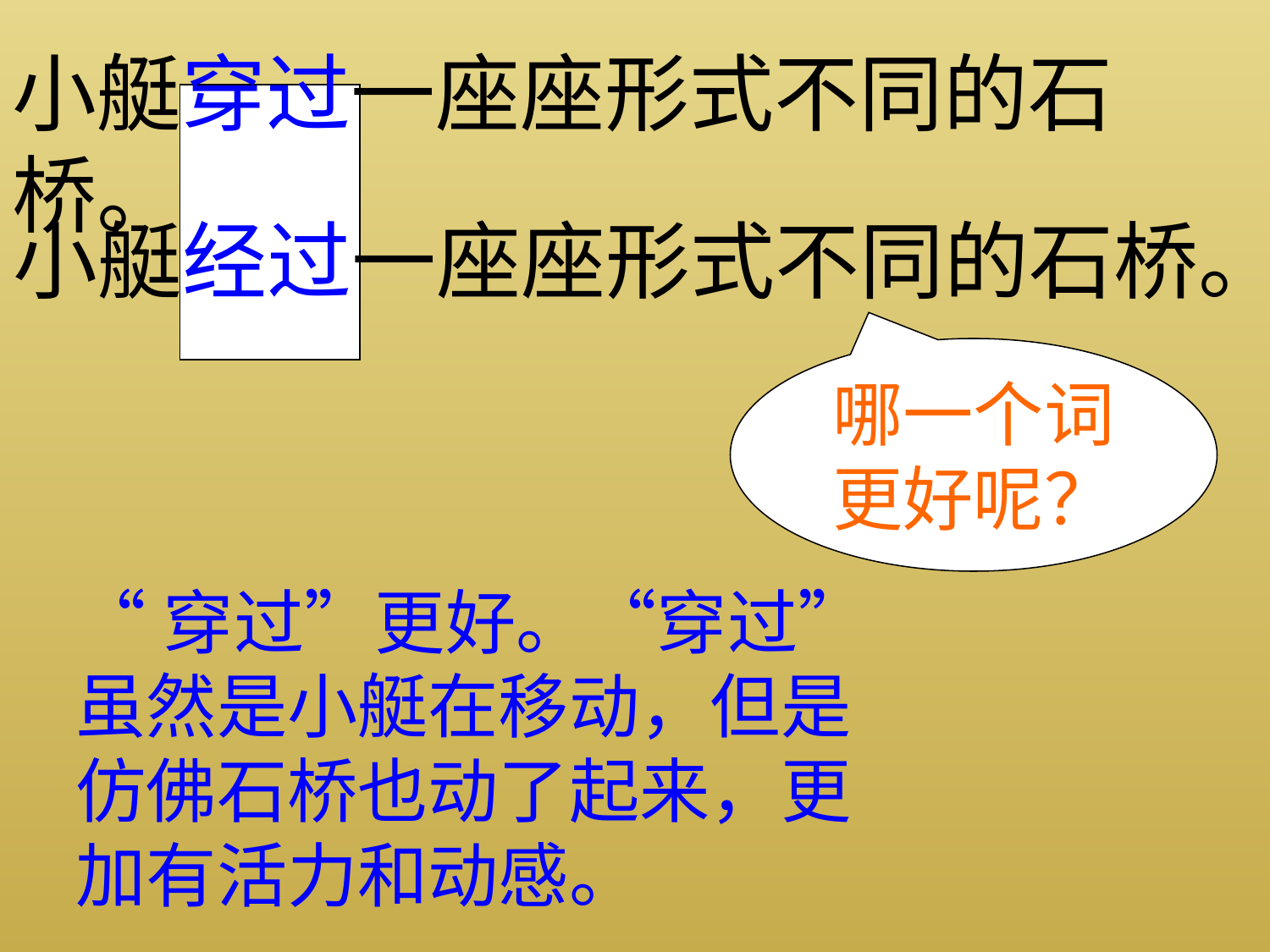

小艇穿过一座座形式不同的石桥。

小艇经过一座座形式不同的石桥。
哪一个词更好呢？
“穿过”更好。“穿过”虽然是小艇在移动，但是仿佛石桥也动了起来，更加有活力和动感。